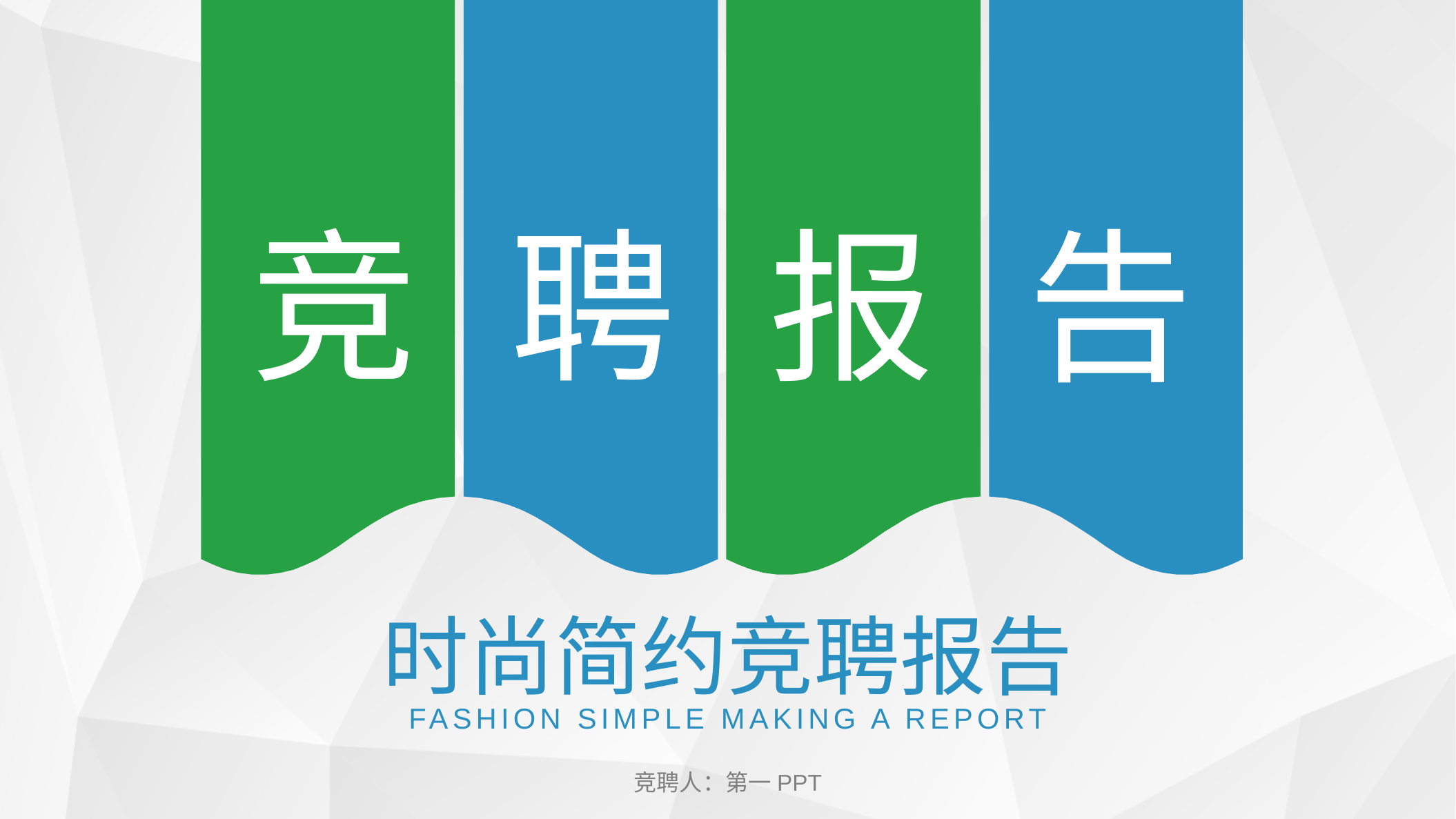

竞
聘
报
告
时尚简约竞聘报告
FASHION SIMPLE MAKING A REPORT
竞聘人：第一PPT